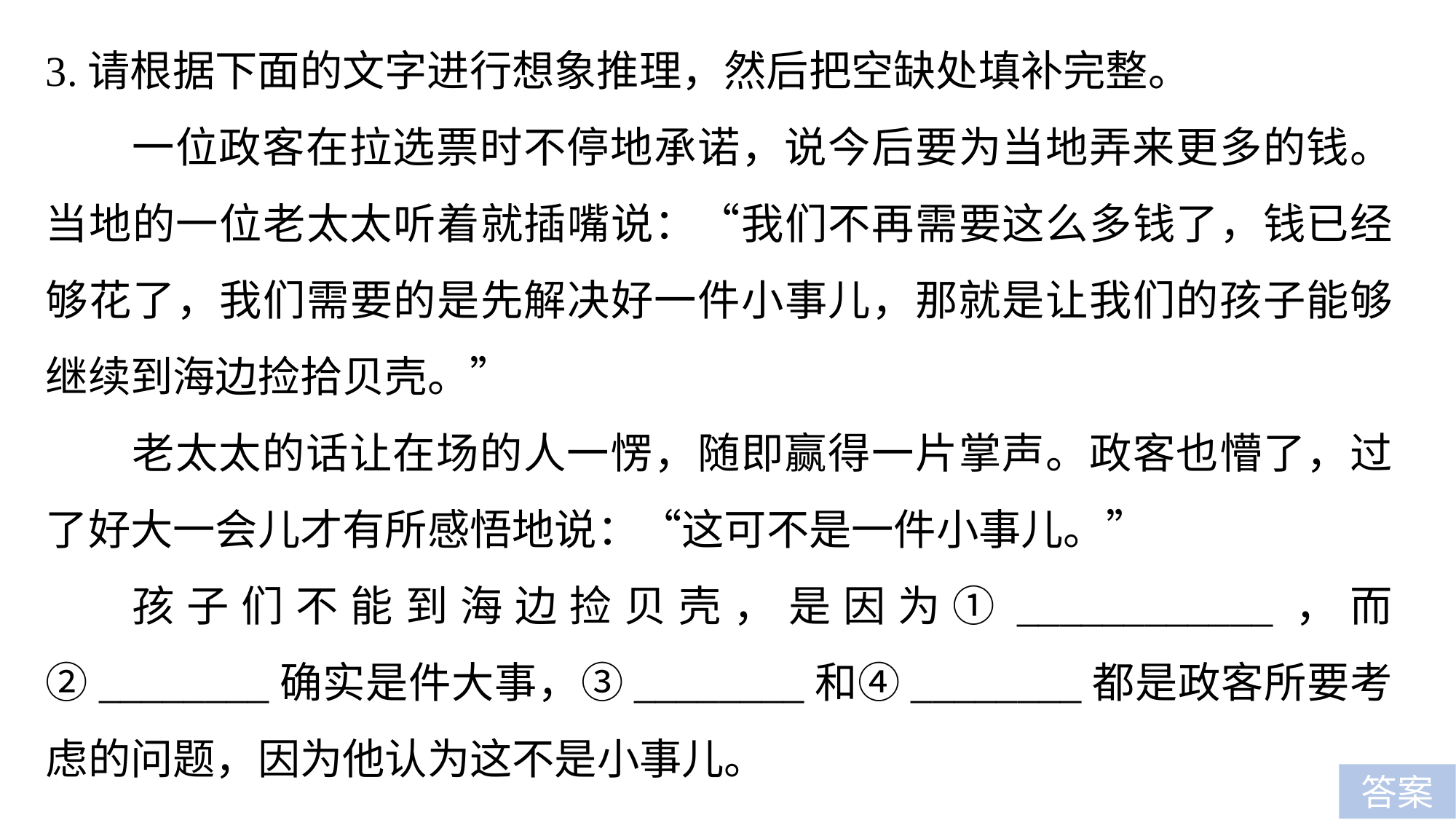

3.请根据下面的文字进行想象推理，然后把空缺处填补完整。
一位政客在拉选票时不停地承诺，说今后要为当地弄来更多的钱。当地的一位老太太听着就插嘴说：“我们不再需要这么多钱了，钱已经够花了，我们需要的是先解决好一件小事儿，那就是让我们的孩子能够继续到海边捡拾贝壳。”
老太太的话让在场的人一愣，随即赢得一片掌声。政客也懵了，过了好大一会儿才有所感悟地说：“这可不是一件小事儿。”
孩子们不能到海边捡贝壳，是因为①____________，而②________确实是件大事，③________和④________都是政客所要考虑的问题，因为他认为这不是小事儿。
答案